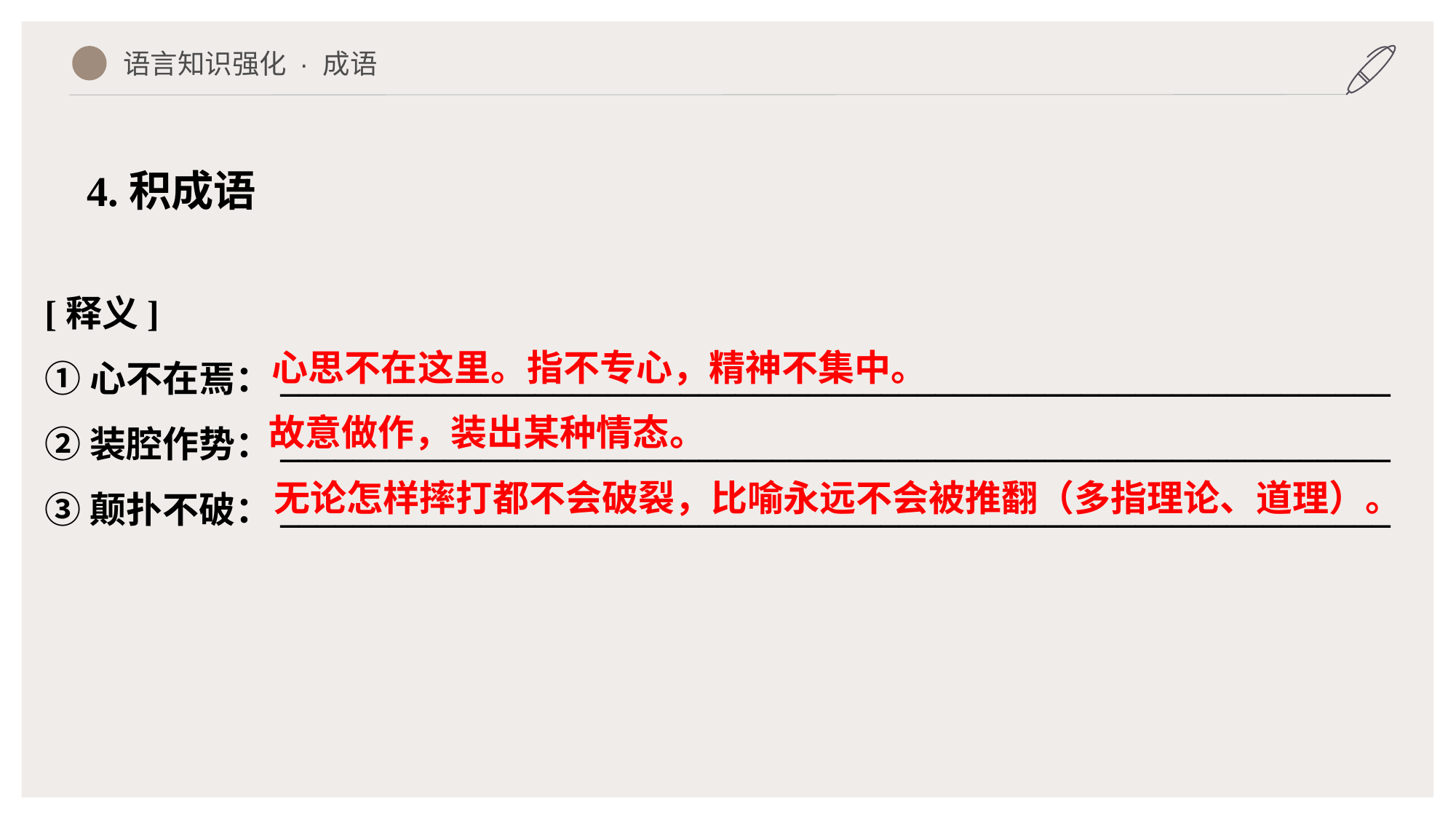

语言知识强化 · 成语

4.积成语
[释义]
①心不在焉：_____________________________________________________________
②装腔作势：_____________________________________________________________
③颠扑不破：_____________________________________________________________
心思不在这里。指不专心，精神不集中。
故意做作，装出某种情态。
无论怎样摔打都不会破裂，比喻永远不会被推翻（多指理论、道理）。